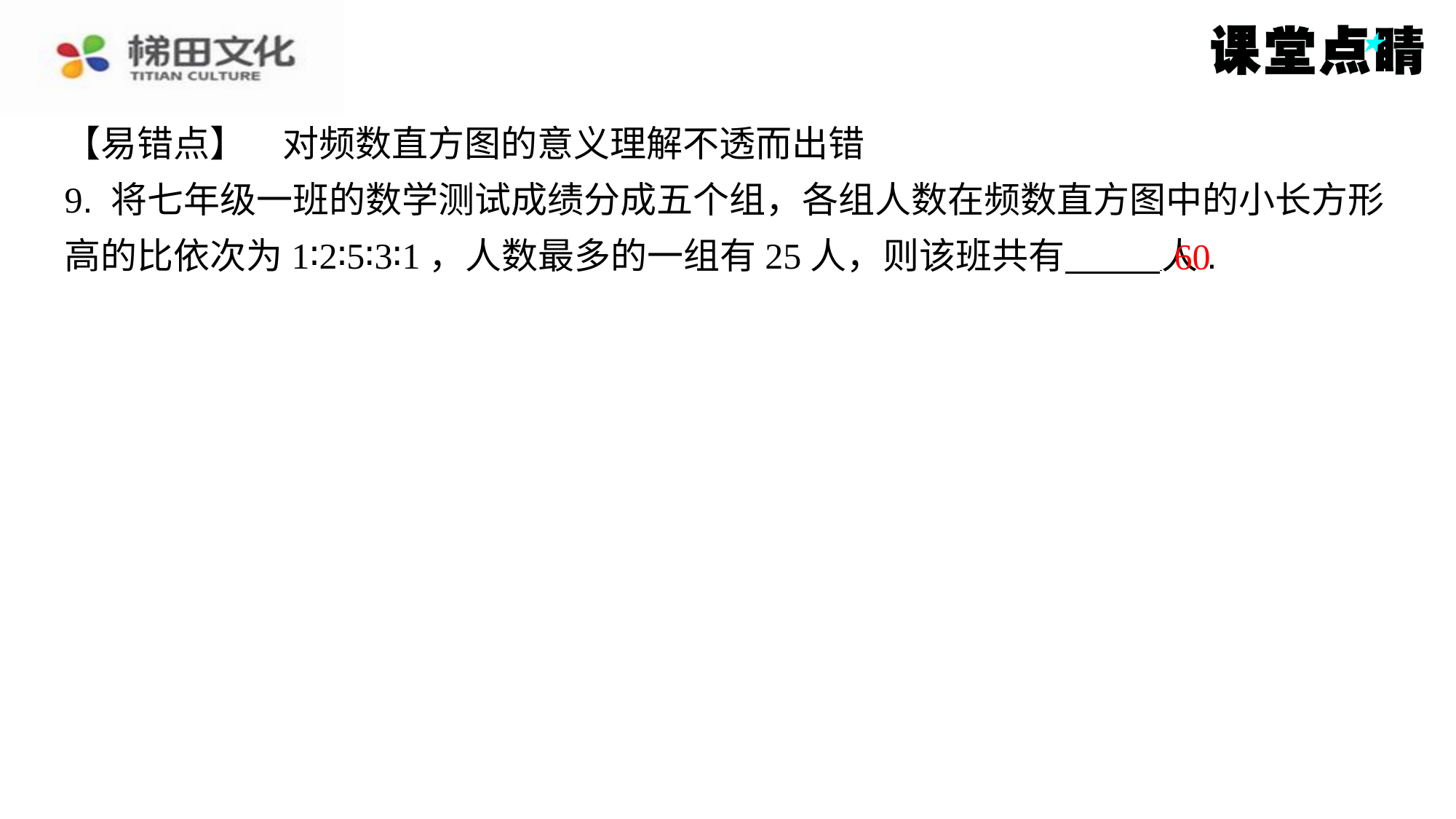

【易错点】　对频数直方图的意义理解不透而出错
9. 将七年级一班的数学测试成绩分成五个组，各组人数在频数直方图中的小长方形
高的比依次为1∶2∶5∶3∶1，人数最多的一组有25人，则该班共有               人.
60